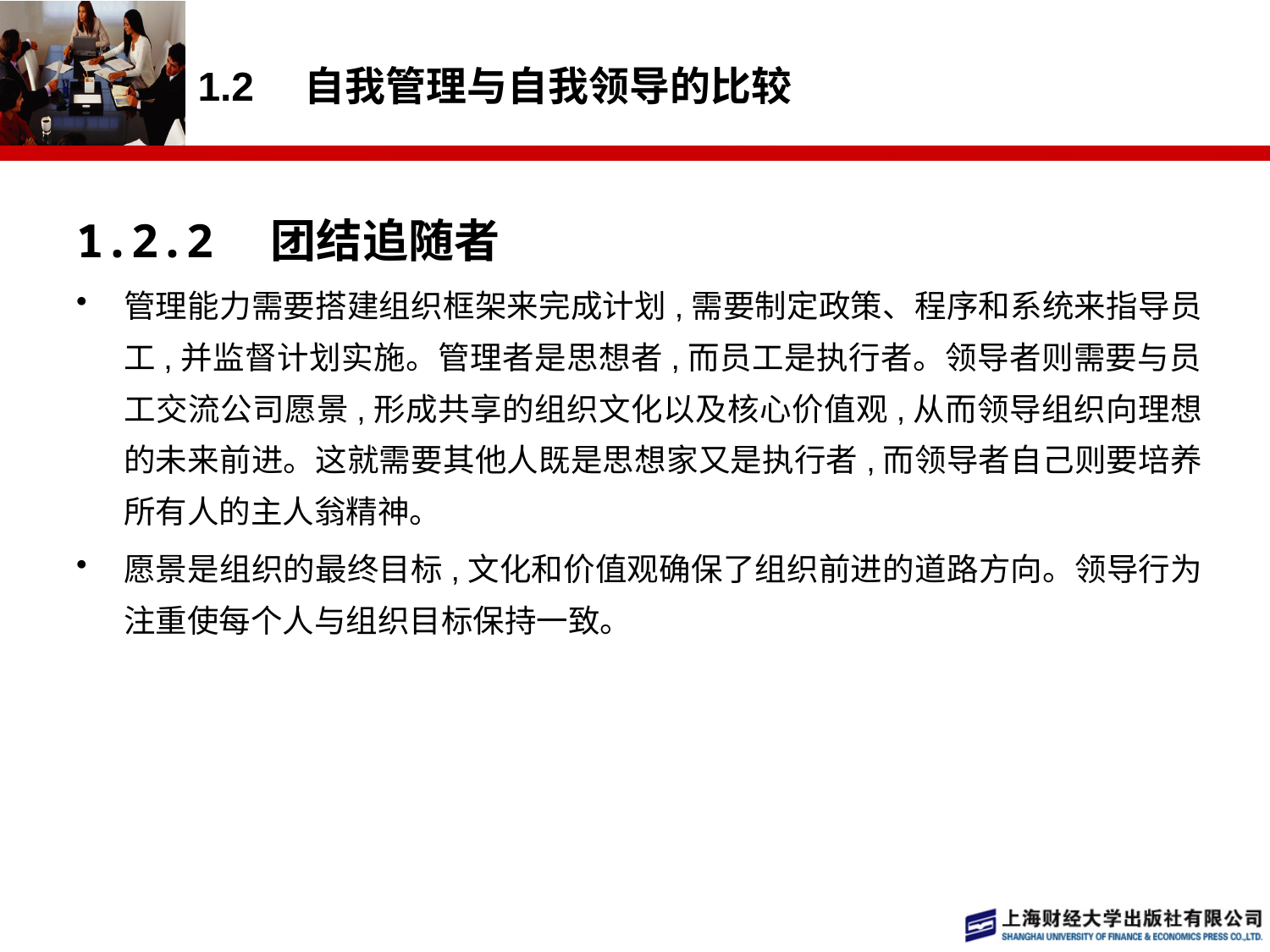

# 1.2　自我管理与自我领导的比较
1.2.2　团结追随者
管理能力需要搭建组织框架来完成计划,需要制定政策、程序和系统来指导员工,并监督计划实施。管理者是思想者,而员工是执行者。领导者则需要与员工交流公司愿景,形成共享的组织文化以及核心价值观,从而领导组织向理想的未来前进。这就需要其他人既是思想家又是执行者,而领导者自己则要培养所有人的主人翁精神。
愿景是组织的最终目标,文化和价值观确保了组织前进的道路方向。领导行为注重使每个人与组织目标保持一致。